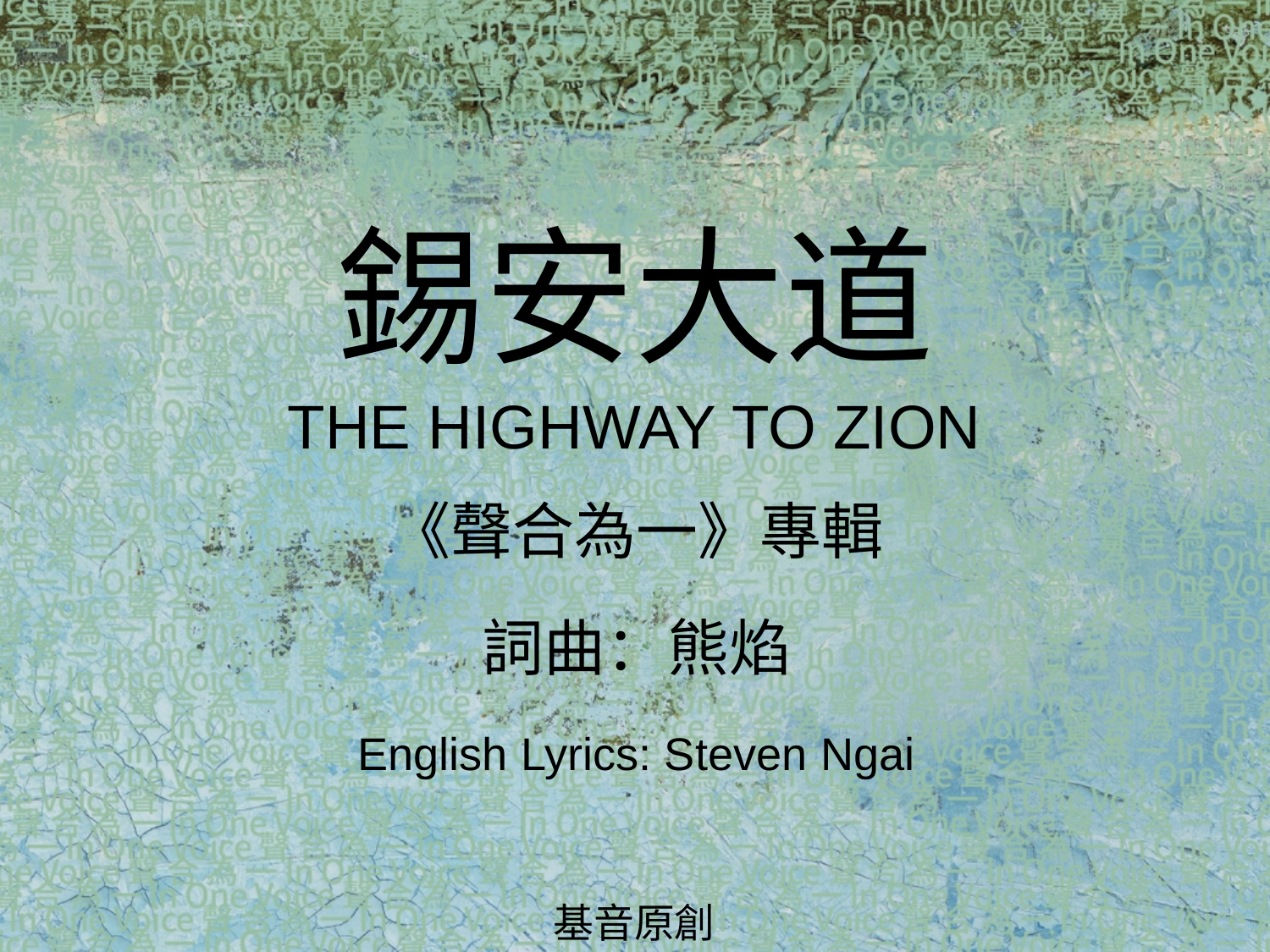

錫安大道
THE HIGHWAY TO ZION

# 《聲合為一》專輯 詞曲：熊焰 English Lyrics: Steven Ngai
基音原創